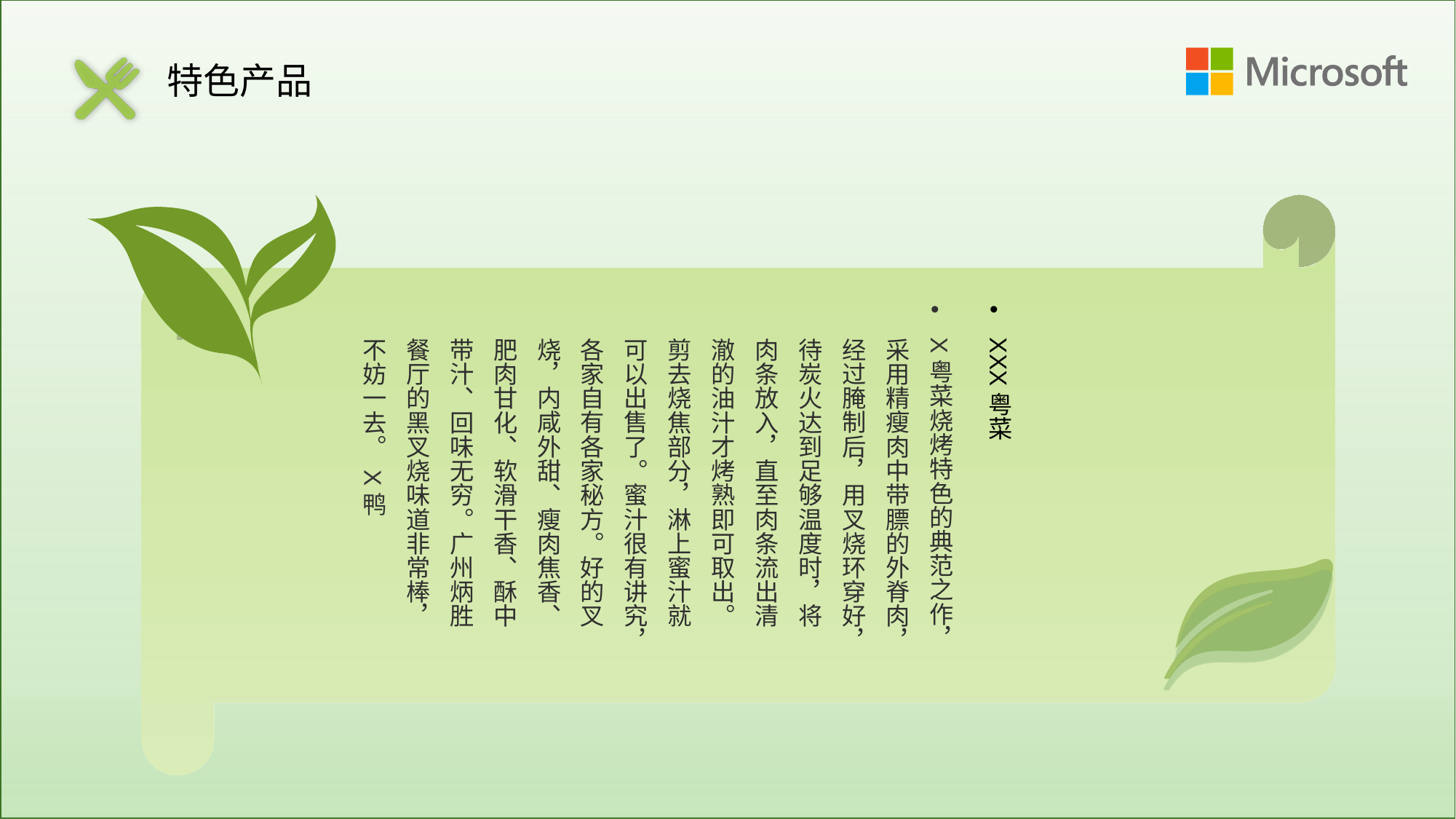

特色产品
XXX粤菜
X粤菜烧烤特色的典范之作，采用精瘦肉中带膘的外脊肉，经过腌制后，用叉烧环穿好，待炭火达到足够温度时，将肉条放入，直至肉条流出清澈的油汁才烤熟即可取出。剪去烧焦部分，淋上蜜汁就可以出售了。蜜汁很有讲究，各家自有各家秘方。好的叉烧，内咸外甜、瘦肉焦香、肥肉甘化、软滑干香、酥中带汁、回味无穷。广州炳胜餐厅的黑叉烧味道非常棒，不妨一去。 X鸭